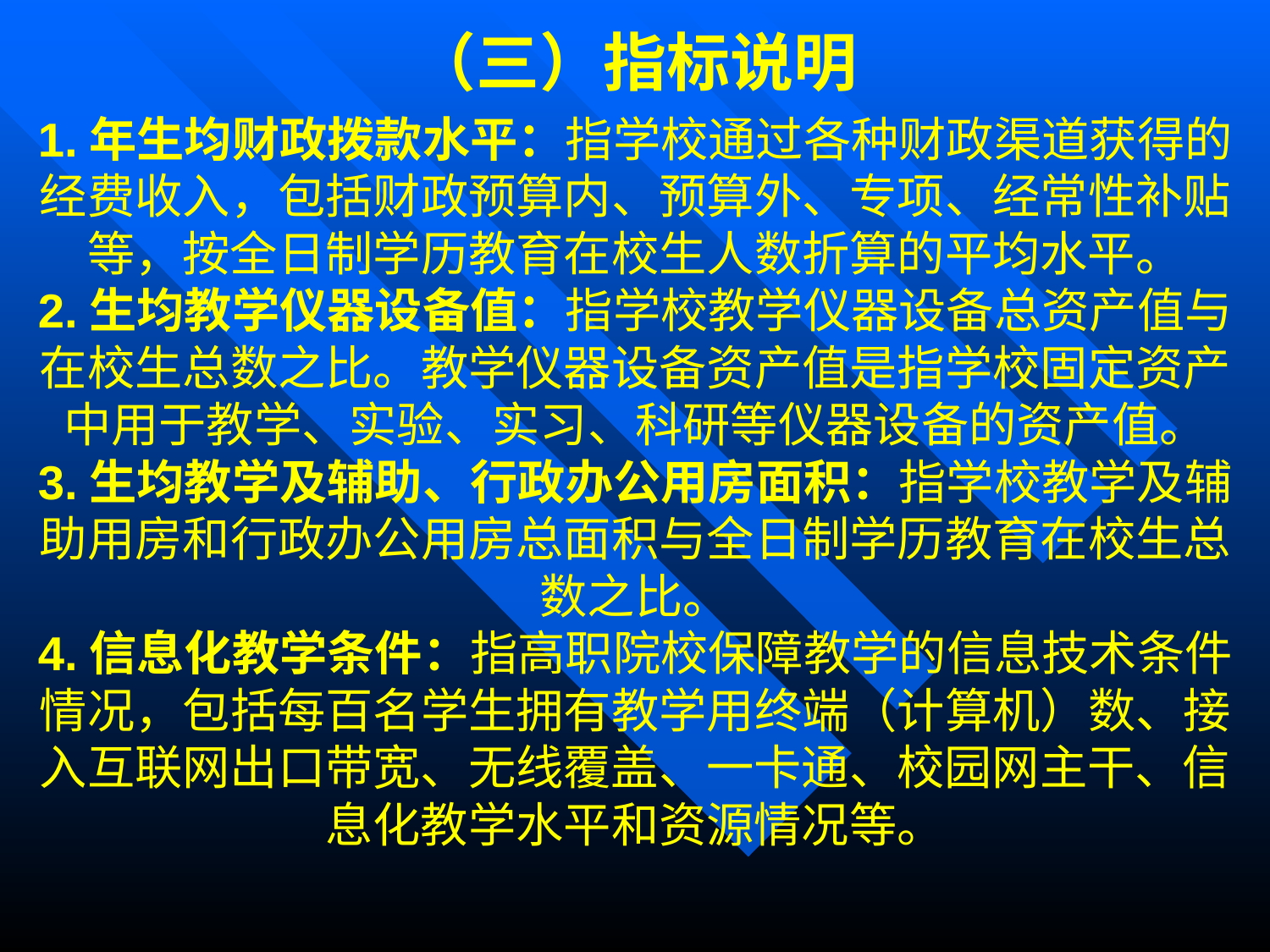

（三）指标说明
1.年生均财政拨款水平：指学校通过各种财政渠道获得的经费收入，包括财政预算内、预算外、专项、经常性补贴等，按全日制学历教育在校生人数折算的平均水平。
2.生均教学仪器设备值：指学校教学仪器设备总资产值与在校生总数之比。教学仪器设备资产值是指学校固定资产中用于教学、实验、实习、科研等仪器设备的资产值。
3.生均教学及辅助、行政办公用房面积：指学校教学及辅助用房和行政办公用房总面积与全日制学历教育在校生总数之比。
4.信息化教学条件：指高职院校保障教学的信息技术条件情况，包括每百名学生拥有教学用终端（计算机）数、接入互联网出口带宽、无线覆盖、一卡通、校园网主干、信息化教学水平和资源情况等。